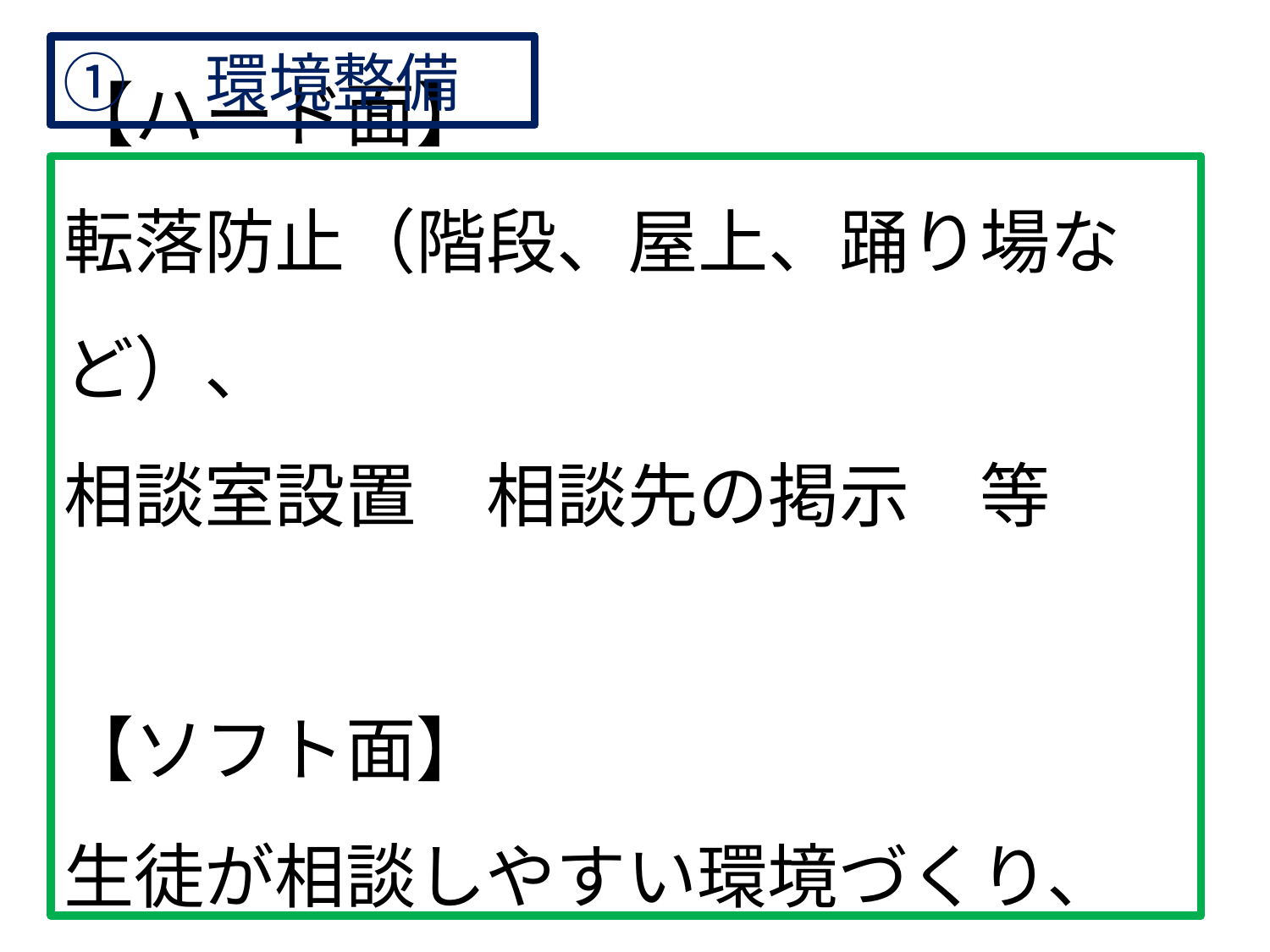

①　環境整備
# 【ハード面】 転落防止（階段、屋上、踊り場など）、 相談室設置　相談先の掲示　等　　　 【ソフト面】　 生徒が相談しやすい環境づくり、 いじめ防止の学級づくり　等